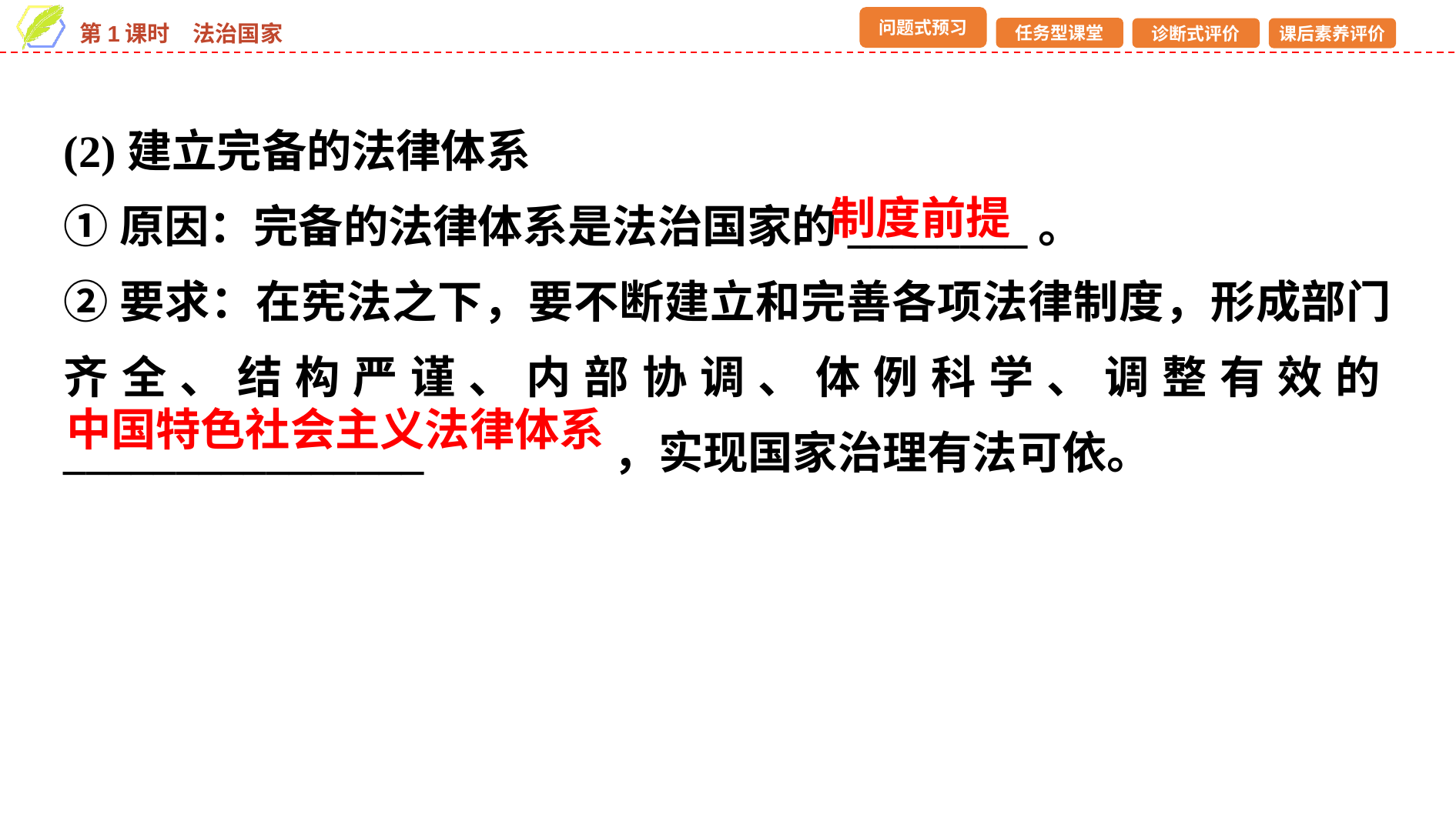

(2)建立完备的法律体系
①原因：完备的法律体系是法治国家的________。
②要求：在宪法之下，要不断建立和完善各项法律制度，形成部门齐全、结构严谨、内部协调、体例科学、调整有效的________________                ，实现国家治理有法可依。
制度前提
中国特色社会主义法律体系